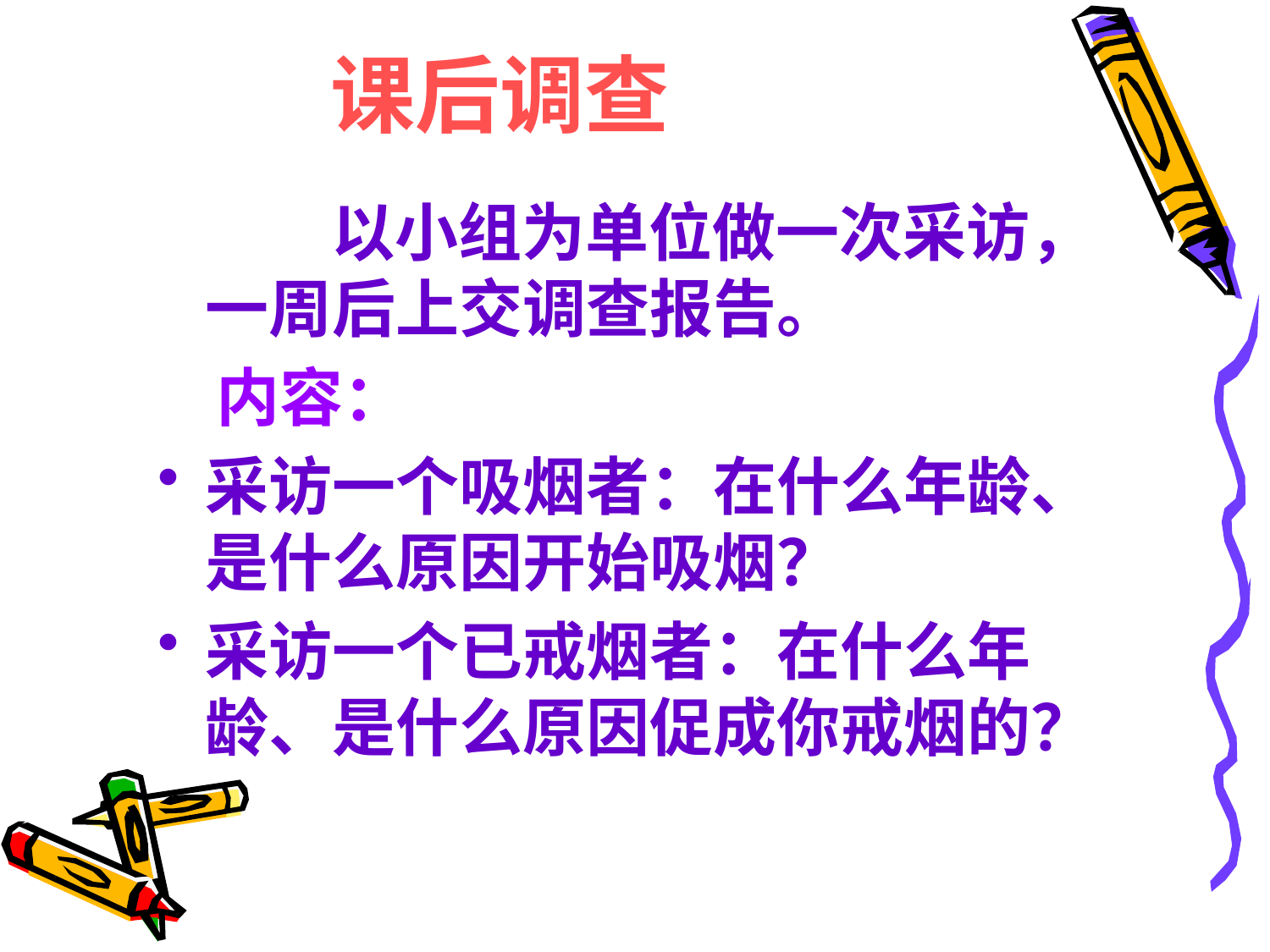

# 课后调查
           以小组为单位做一次采访，一周后上交调查报告。
   内容：
采访一个吸烟者：在什么年龄、是什么原因开始吸烟？
采访一个已戒烟者：在什么年龄、是什么原因促成你戒烟的？